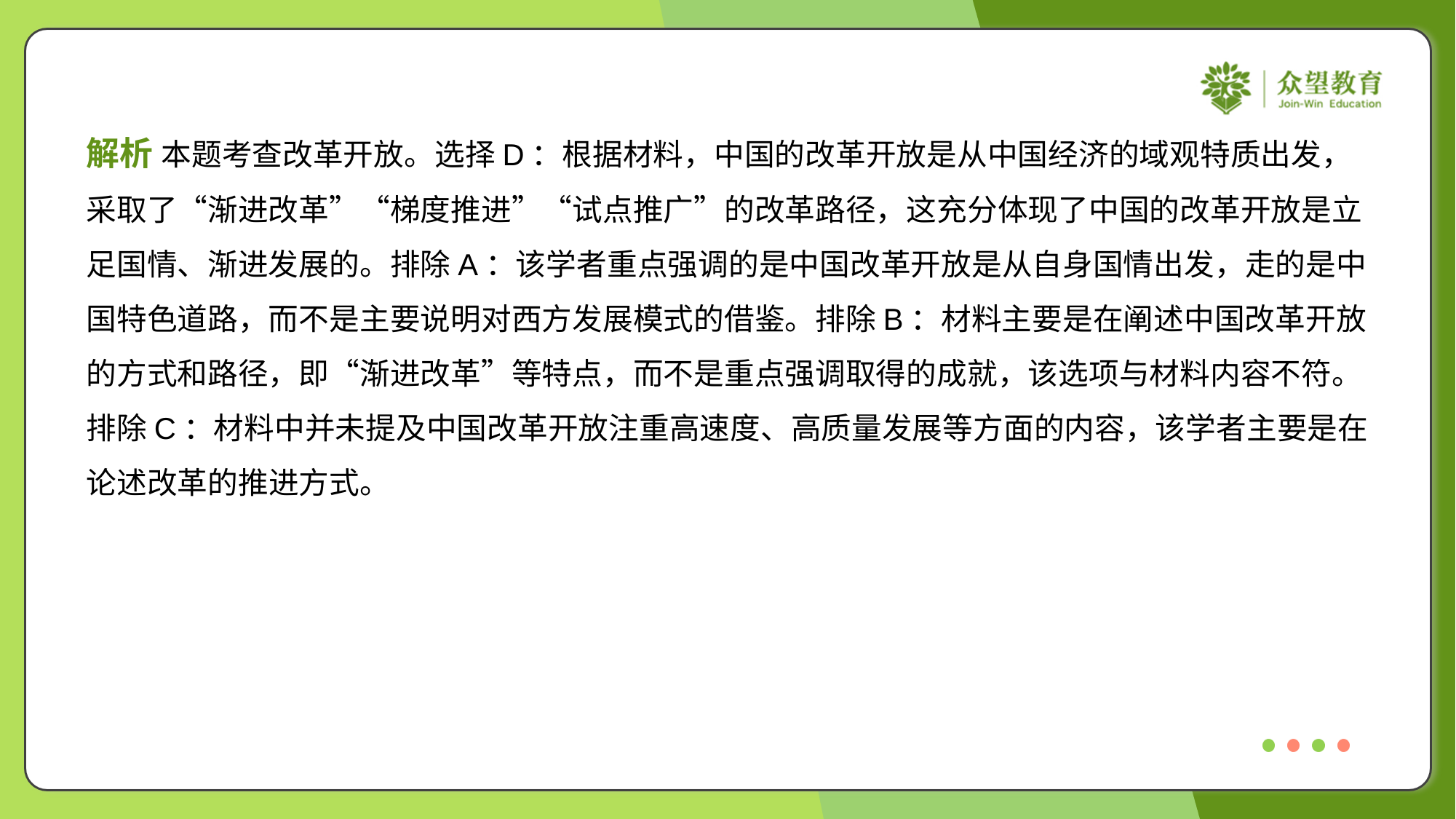

解析 本题考查改革开放。选择D：根据材料，中国的改革开放是从中国经济的域观特质出发，
采取了“渐进改革”“梯度推进”“试点推广”的改革路径，这充分体现了中国的改革开放是立
足国情、渐进发展的。排除A：该学者重点强调的是中国改革开放是从自身国情出发，走的是中
国特色道路，而不是主要说明对西方发展模式的借鉴。排除B：材料主要是在阐述中国改革开放
的方式和路径，即“渐进改革”等特点，而不是重点强调取得的成就，该选项与材料内容不符。
排除C：材料中并未提及中国改革开放注重高速度、高质量发展等方面的内容，该学者主要是在
论述改革的推进方式。